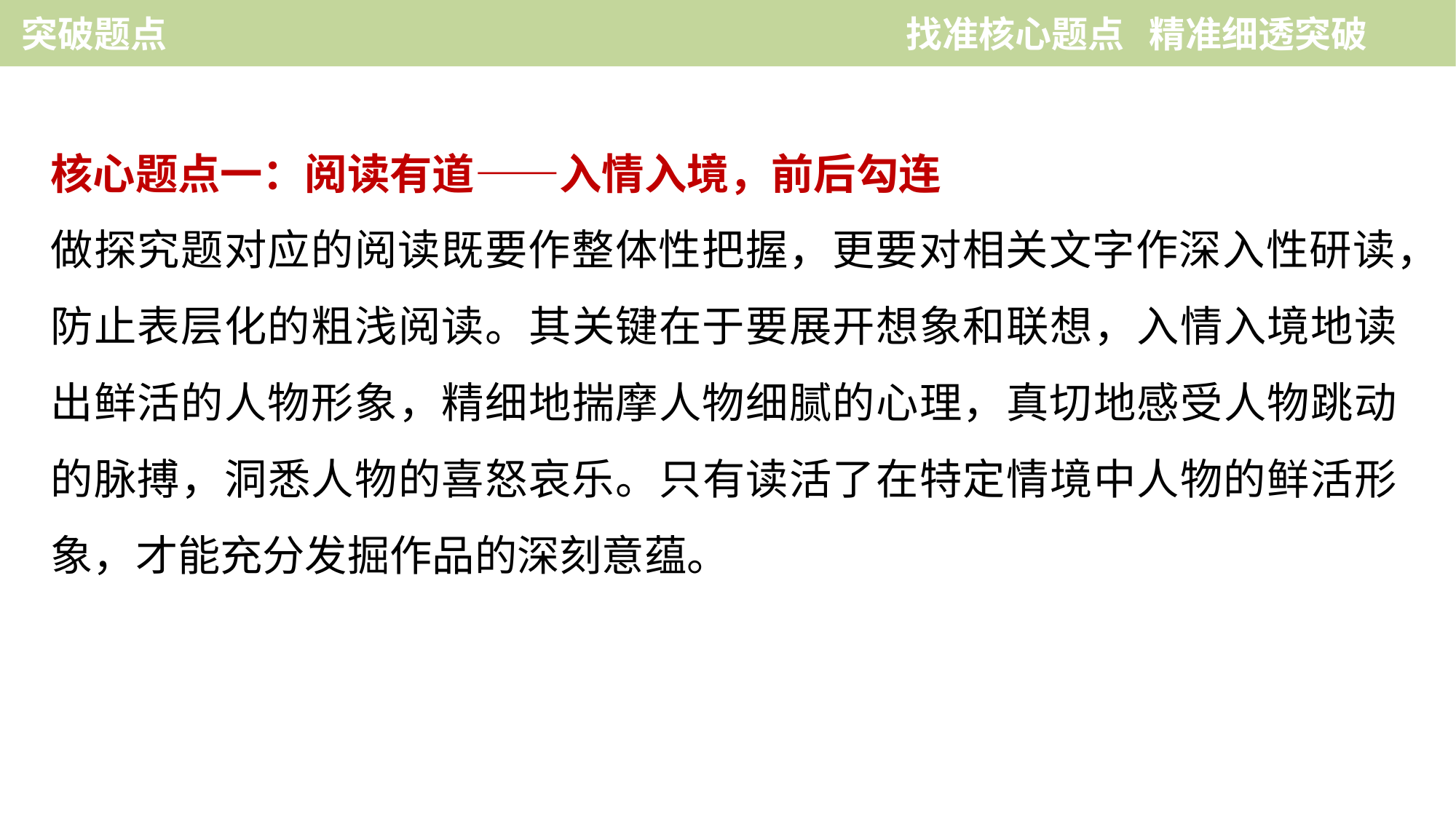

突破题点　　　　　　　　　　　　　　                            找准核心题点   精准细透突破
核心题点一：阅读有道——入情入境，前后勾连
做探究题对应的阅读既要作整体性把握，更要对相关文字作深入性研读，防止表层化的粗浅阅读。其关键在于要展开想象和联想，入情入境地读出鲜活的人物形象，精细地揣摩人物细腻的心理，真切地感受人物跳动的脉搏，洞悉人物的喜怒哀乐。只有读活了在特定情境中人物的鲜活形象，才能充分发掘作品的深刻意蕴。